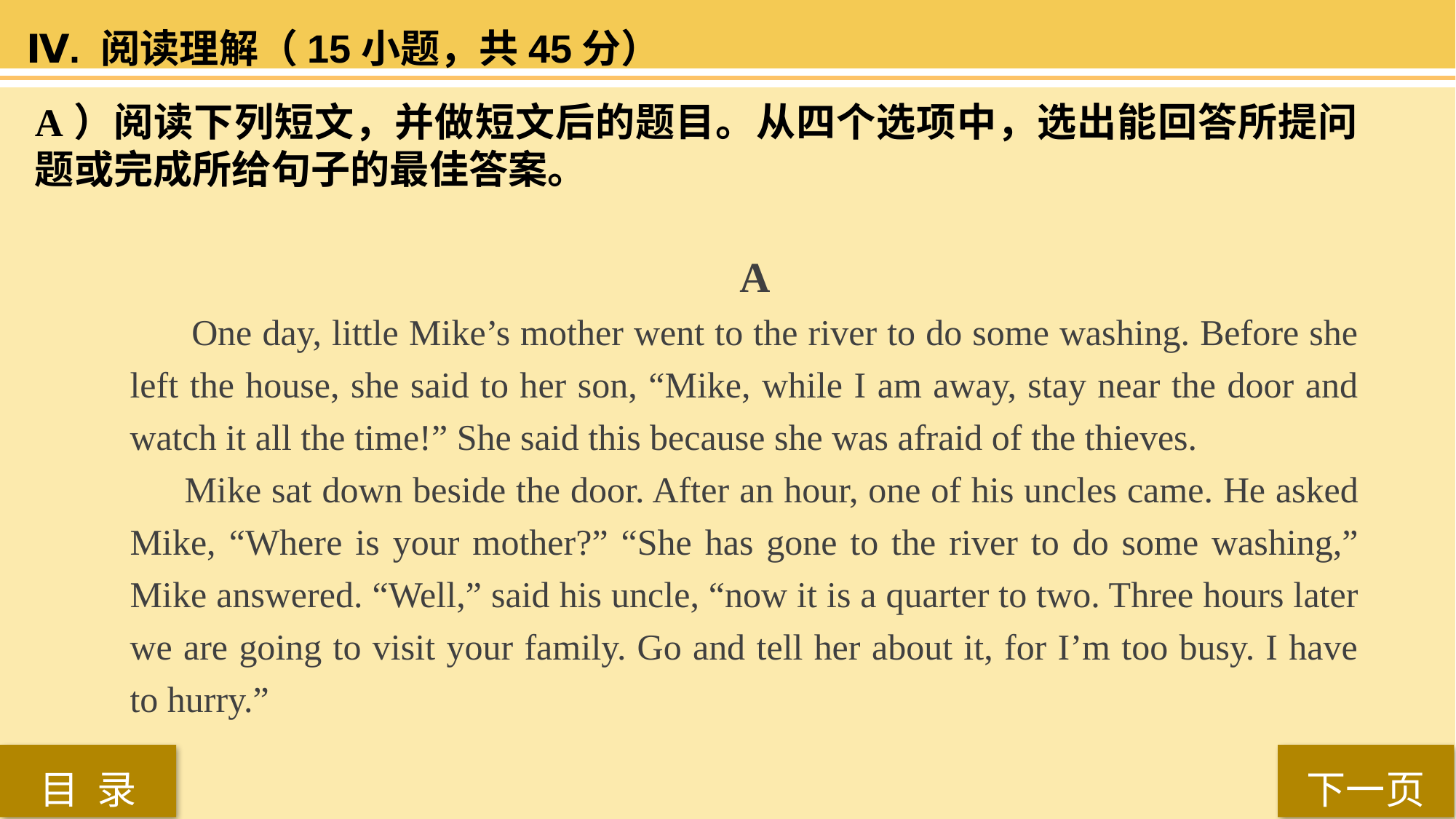

Ⅳ. 阅读理解（15小题，共45分）
A）阅读下列短文，并做短文后的题目。从四个选项中，选出能回答所提问题或完成所给句子的最佳答案。
                                                                   A
      One day, little Mike’s mother went to the river to do some washing. Before she left the house, she said to her son, “Mike, while I am away, stay near the door and watch it all the time!” She said this because she was afraid of the thieves.
Mike sat down beside the door. After an hour, one of his uncles came. He asked Mike, “Where is your mother?” “She has gone to the river to do some washing,” Mike answered. “Well,” said his uncle, “now it is a quarter to two. Three hours later we are going to visit your family. Go and tell her about it, for I’m too busy. I have to hurry.”